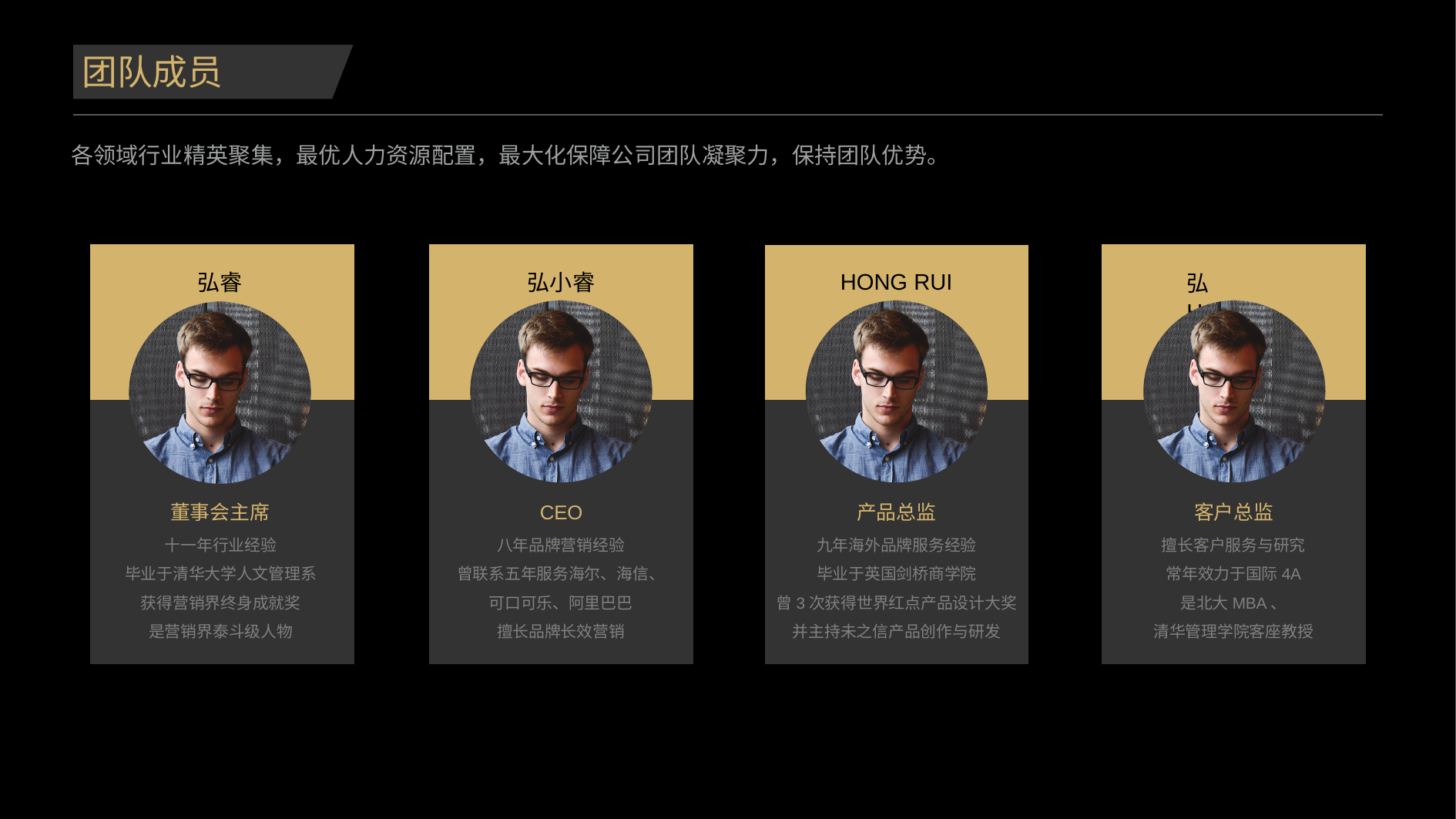

团队成员

各领域行业精英聚集，最优人力资源配置，最大化保障公司团队凝聚力，保持团队优势。

HONG RUI
弘睿
弘小睿
弘HONG

董事会主席
CEO
产品总监
客户总监
十一年行业经验
毕业于清华大学人文管理系
获得营销界终身成就奖
是营销界泰斗级人物
八年品牌营销经验
曾联系五年服务海尔、海信、
可口可乐、阿里巴巴
擅长品牌长效营销
九年海外品牌服务经验
毕业于英国剑桥商学院
曾3次获得世界红点产品设计大奖
并主持未之信产品创作与研发
擅长客户服务与研究
常年效力于国际4A
是北大MBA、
清华管理学院客座教授